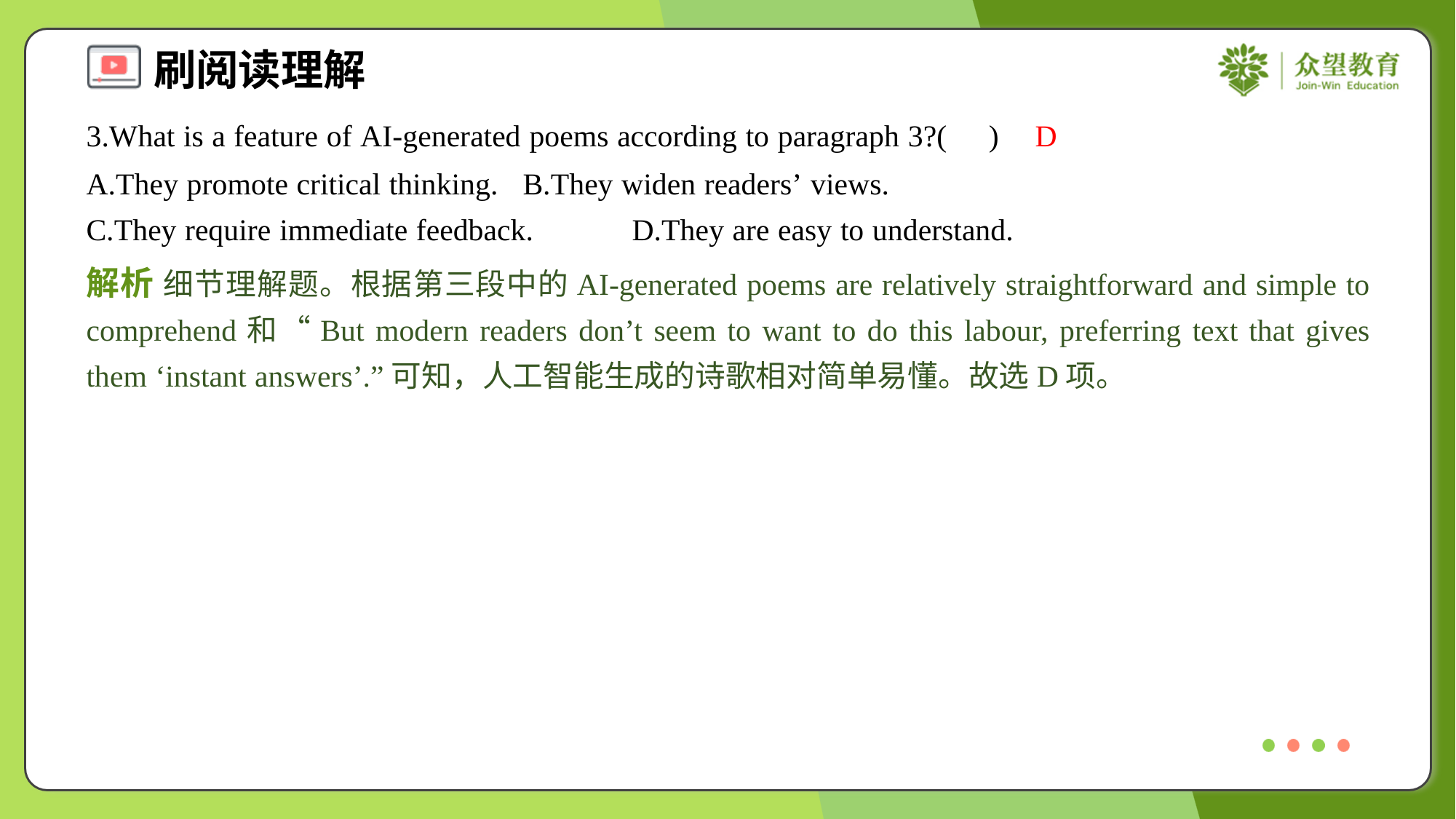

3.What is a feature of AI-generated poems according to paragraph 3?(     )
D
A.They promote critical thinking.	B.They widen readers’ views.
C.They require immediate feedback.	D.They are easy to understand.
解析 细节理解题。根据第三段中的AI-generated poems are relatively straightforward and simple to comprehend和“But modern readers don’t seem to want to do this labour, preferring text that gives them ‘instant answers’.”可知，人工智能生成的诗歌相对简单易懂。故选D项。